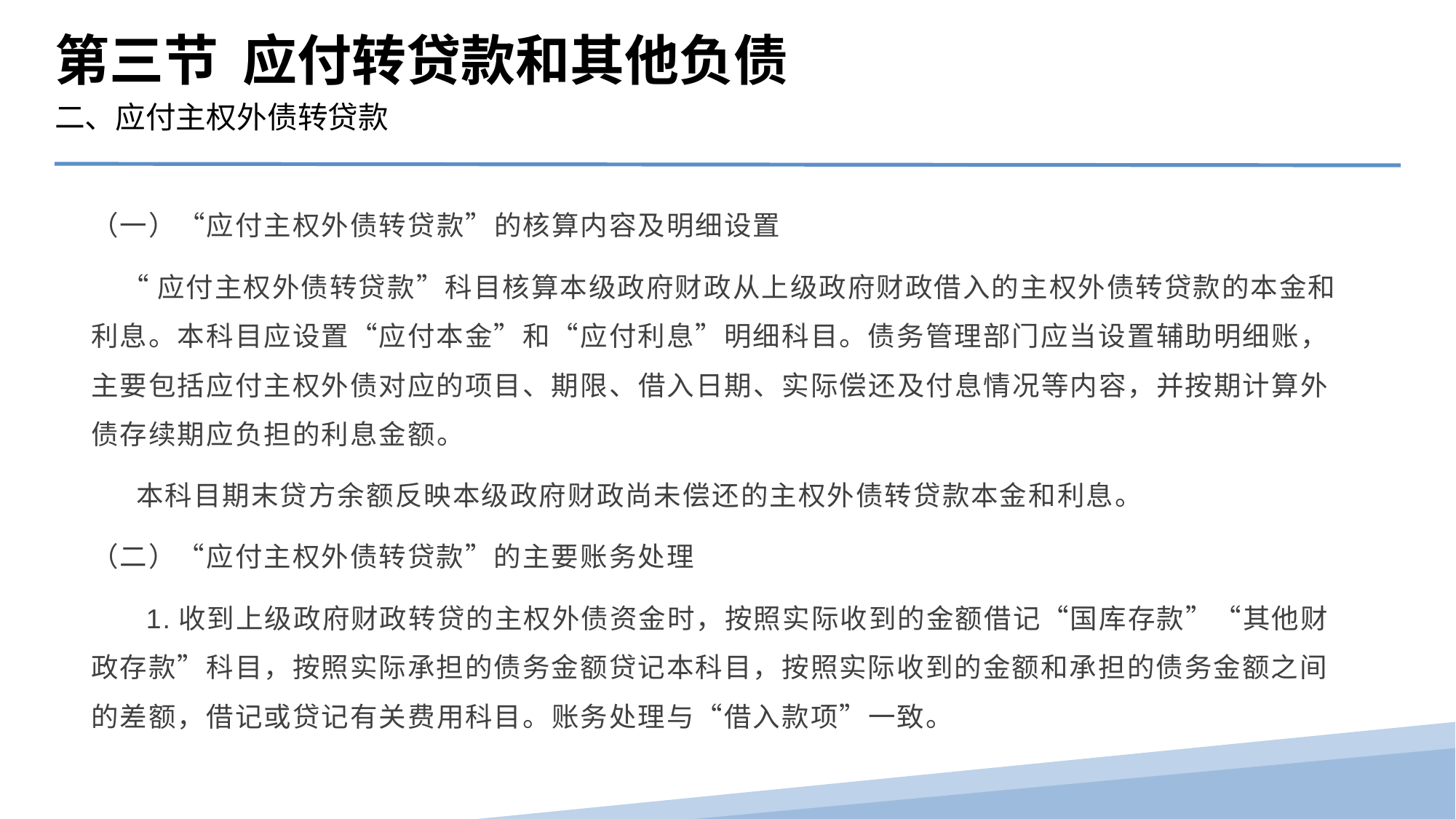

第三节  应付转贷款和其他负债
二、应付主权外债转贷款
（一）“应付主权外债转贷款”的核算内容及明细设置
    “应付主权外债转贷款”科目核算本级政府财政从上级政府财政借入的主权外债转贷款的本金和利息。本科目应设置“应付本金”和“应付利息”明细科目。债务管理部门应当设置辅助明细账，主要包括应付主权外债对应的项目、期限、借入日期、实际偿还及付息情况等内容，并按期计算外债存续期应负担的利息金额。
     本科目期末贷方余额反映本级政府财政尚未偿还的主权外债转贷款本金和利息。
（二）“应付主权外债转贷款”的主要账务处理
      1.收到上级政府财政转贷的主权外债资金时，按照实际收到的金额借记“国库存款”“其他财政存款”科目，按照实际承担的债务金额贷记本科目，按照实际收到的金额和承担的债务金额之间的差额，借记或贷记有关费用科目。账务处理与“借入款项”一致。